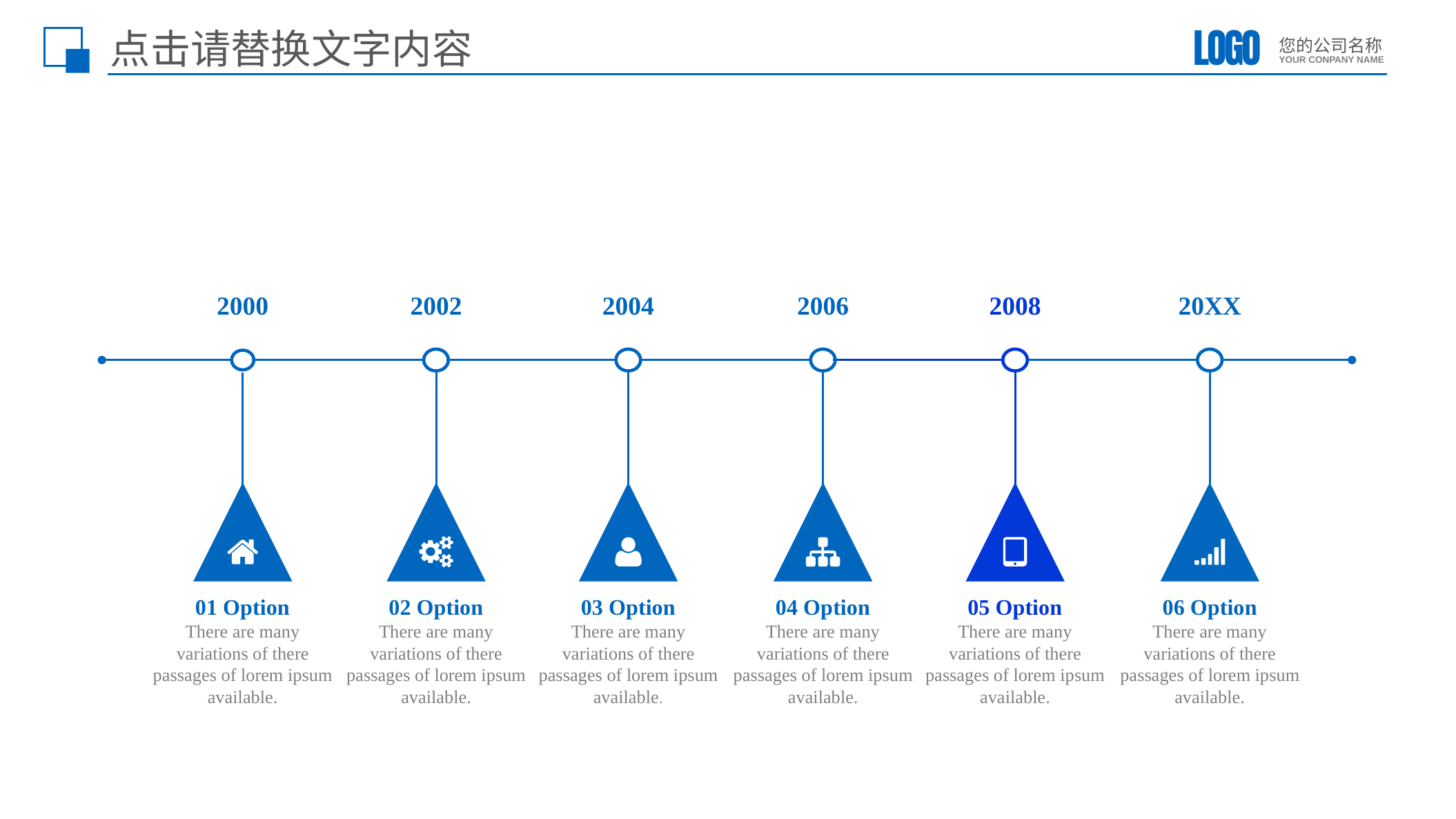

点击请替换文字内容
2000
2002
2004
2006
2008
20XX

01 Option
There are many variations of there passages of lorem ipsum available.
02 Option
There are many variations of there passages of lorem ipsum available.
03 Option
There are many variations of there passages of lorem ipsum available.
04 Option
There are many variations of there passages of lorem ipsum available.
05 Option
There are many variations of there passages of lorem ipsum available.
06 Option
There are many variations of there passages of lorem ipsum available.